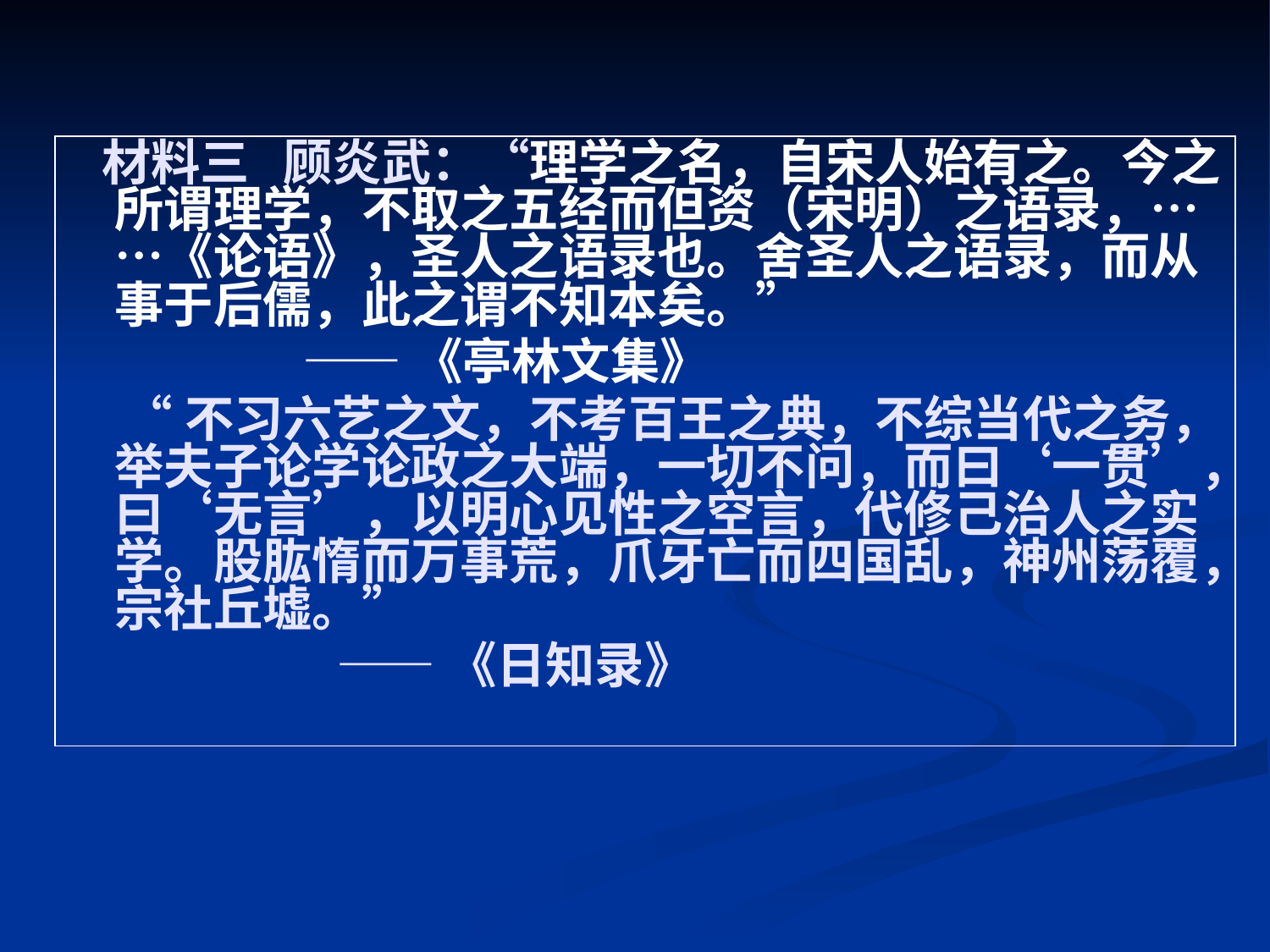

材料三   顾炎武：“理学之名，自宋人始有之。今之所谓理学，不取之五经而但资（宋明）之语录，……《论语》，圣人之语录也。舍圣人之语录，而从事于后儒，此之谓不知本矣。”
                     ——《亭林文集》
     “不习六艺之文，不考百王之典，不综当代之务，举夫子论学论政之大端，一切不问，而曰‘一贯’，曰‘无言’，以明心见性之空言，代修己治人之实学。股肱惰而万事荒，爪牙亡而四国乱，神州荡覆，宗社丘墟。”
                        ——《日知录》